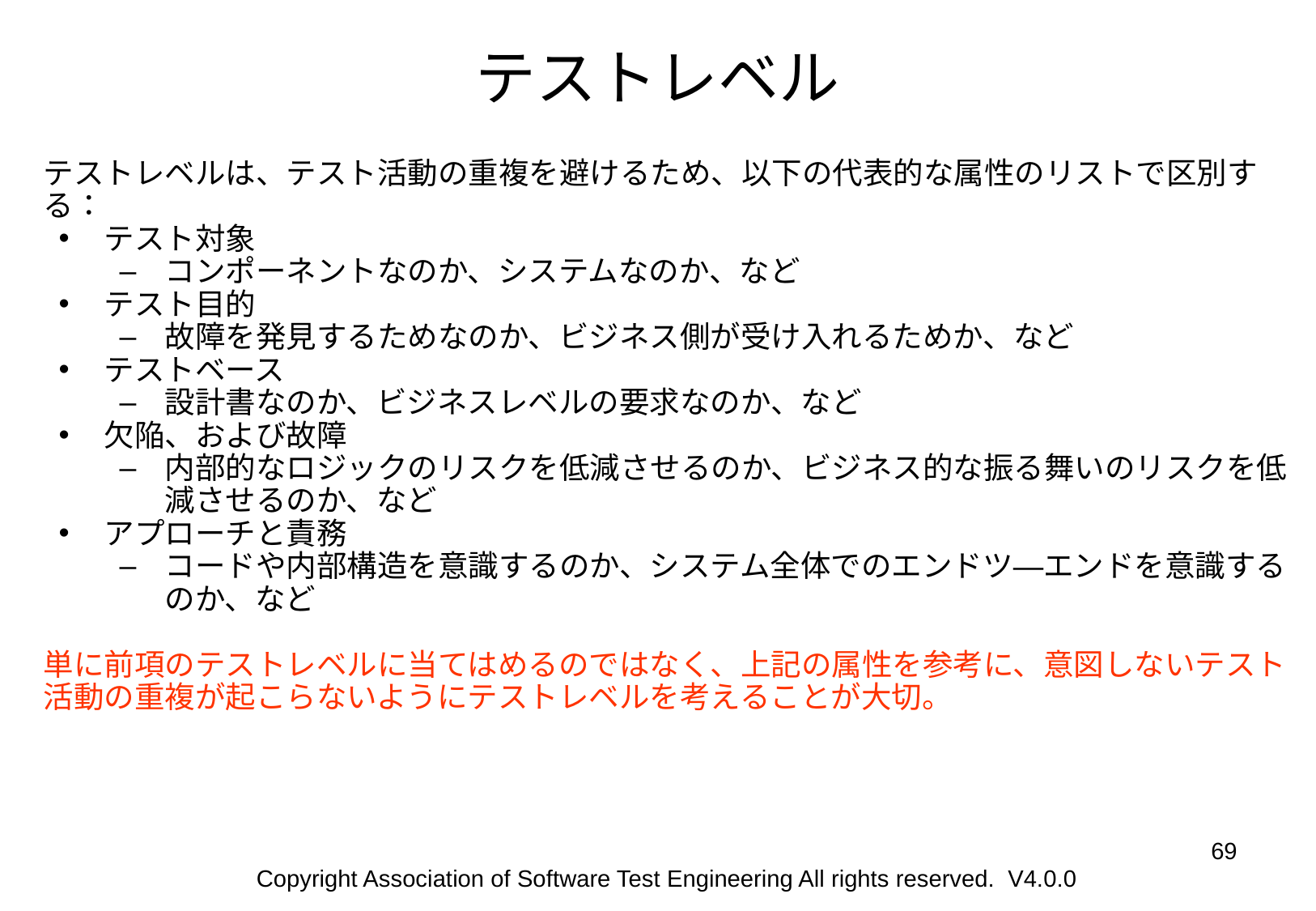

# テストレベル
テストレベルは、テスト活動の重複を避けるため、以下の代表的な属性のリストで区別する：
テスト対象
コンポーネントなのか、システムなのか、など
テスト目的
故障を発見するためなのか、ビジネス側が受け入れるためか、など
テストベース
設計書なのか、ビジネスレベルの要求なのか、など
欠陥、および故障
内部的なロジックのリスクを低減させるのか、ビジネス的な振る舞いのリスクを低減させるのか、など
アプローチと責務
コードや内部構造を意識するのか、システム全体でのエンドツ―エンドを意識するのか、など

単に前項のテストレベルに当てはめるのではなく、上記の属性を参考に、意図しないテスト活動の重複が起こらないようにテストレベルを考えることが大切。
69
Copyright Association of Software Test Engineering All rights reserved.  V4.0.0